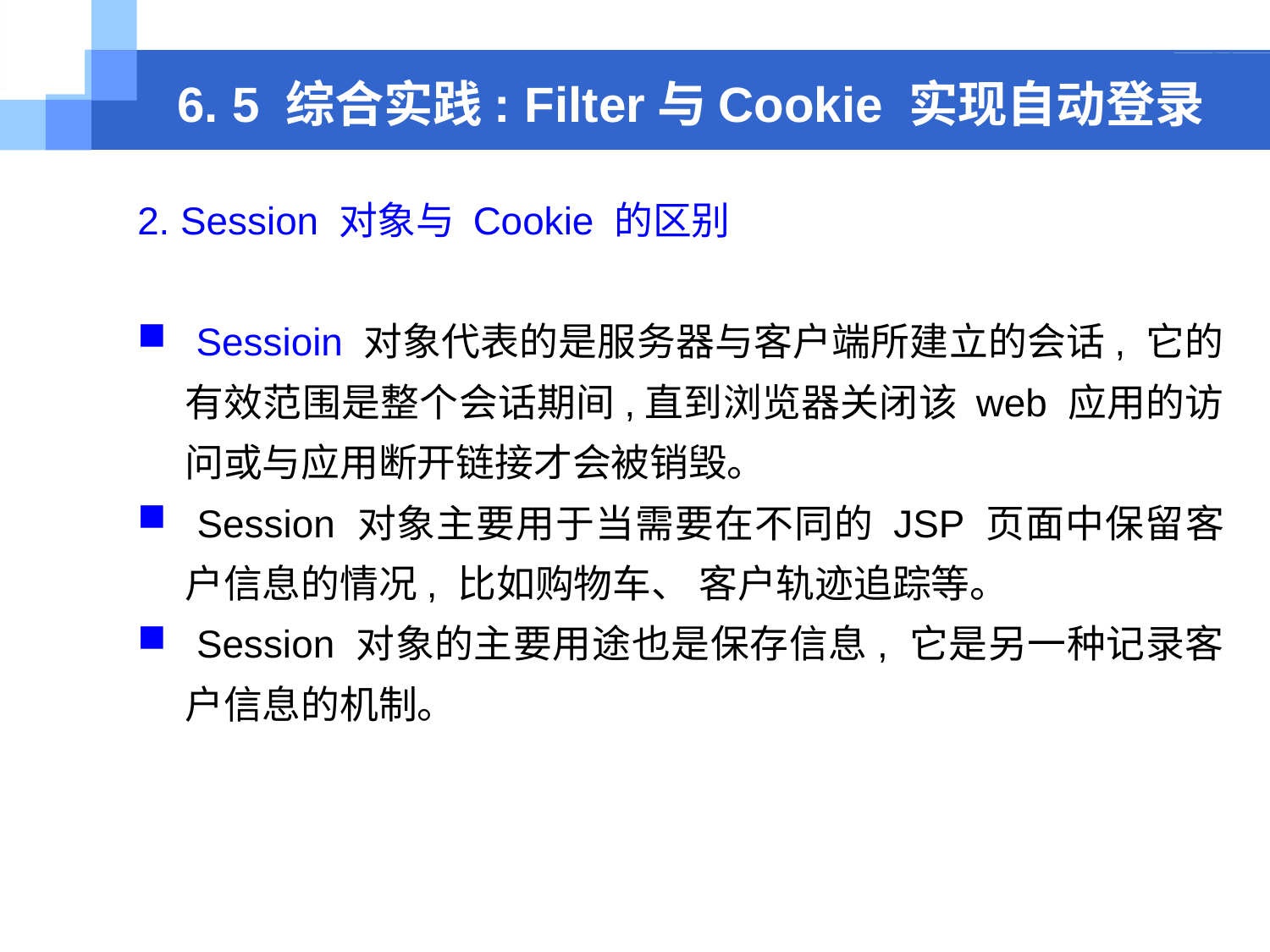

6. 5 综合实践: Filter与Cookie 实现自动登录
2. Session 对象与 Cookie 的区别

 Sessioin 对象代表的是服务器与客户端所建立的会话, 它的有效范围是整个会话期间,直到浏览器关闭该 web 应用的访问或与应用断开链接才会被销毁。
 Session 对象主要用于当需要在不同的 JSP 页面中保留客户信息的情况, 比如购物车、 客户轨迹追踪等。
 Session 对象的主要用途也是保存信息, 它是另一种记录客户信息的机制。